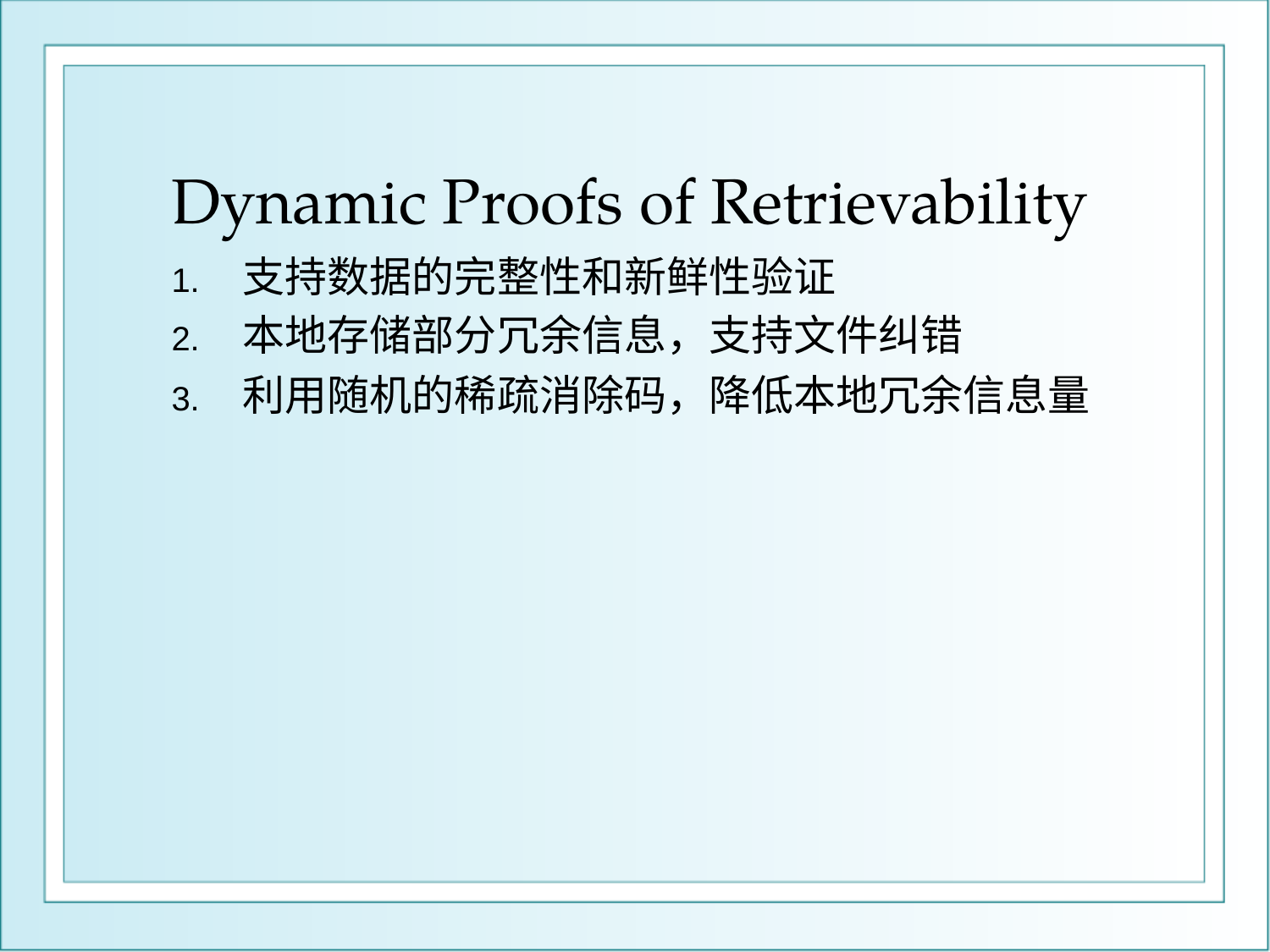

# Dynamic Proofs of Retrievability
支持数据的完整性和新鲜性验证
本地存储部分冗余信息，支持文件纠错
利用随机的稀疏消除码，降低本地冗余信息量